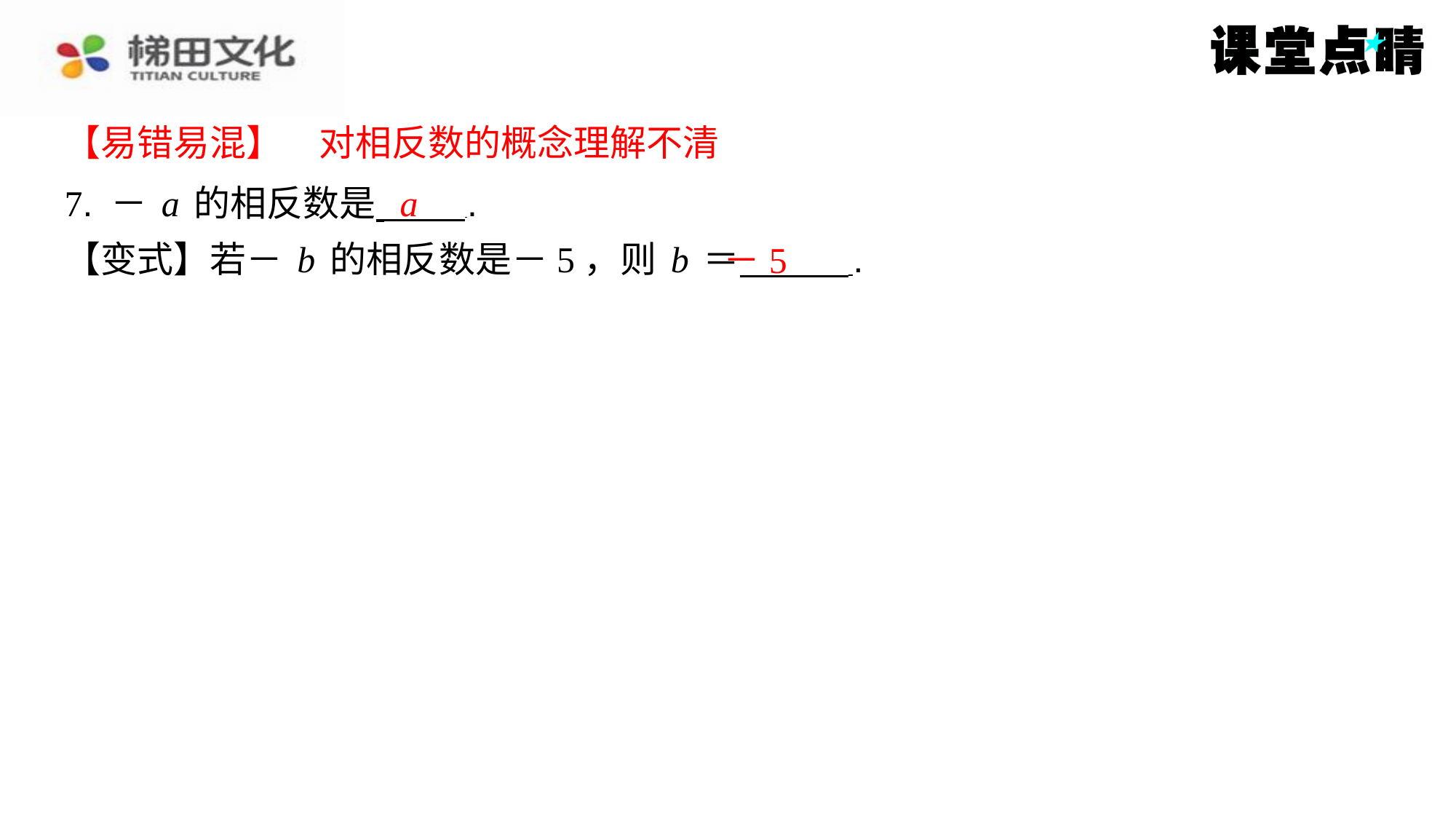

【易错易混】　对相反数的概念理解不清
【易错易混】　对相反数的概念理解不清
a
7. －a的相反数是              ⁠.
【变式】若－b的相反数是－5，则b＝                 ⁠.
－5